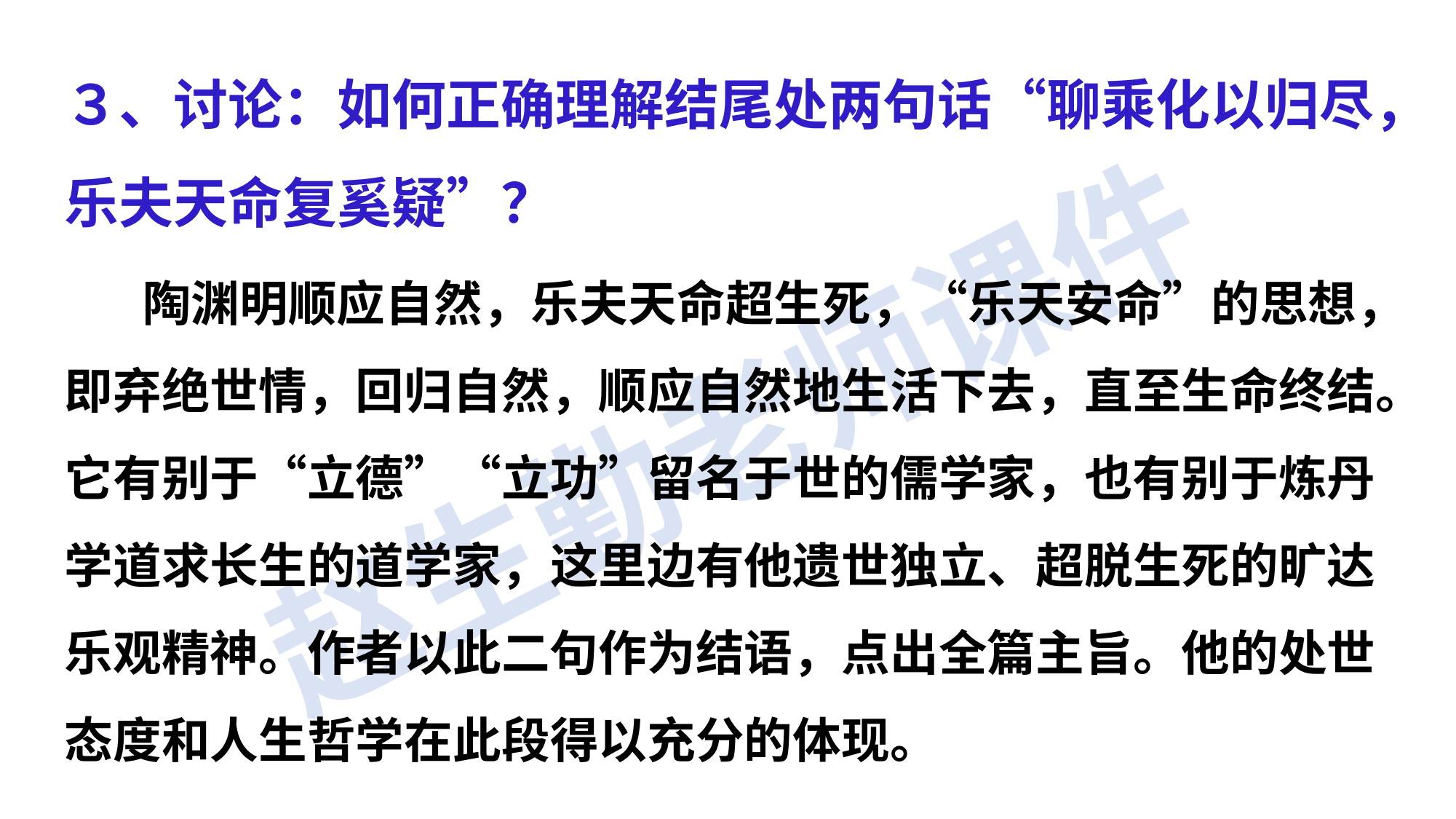

３、讨论：如何正确理解结尾处两句话“聊乘化以归尽，乐夫天命复奚疑”？
      陶渊明顺应自然，乐夫天命超生死，“乐天安命”的思想，即弃绝世情，回归自然，顺应自然地生活下去，直至生命终结。它有别于“立德”“立功”留名于世的儒学家，也有别于炼丹学道求长生的道学家，这里边有他遗世独立、超脱生死的旷达乐观精神。作者以此二句作为结语，点出全篇主旨。他的处世态度和人生哲学在此段得以充分的体现。